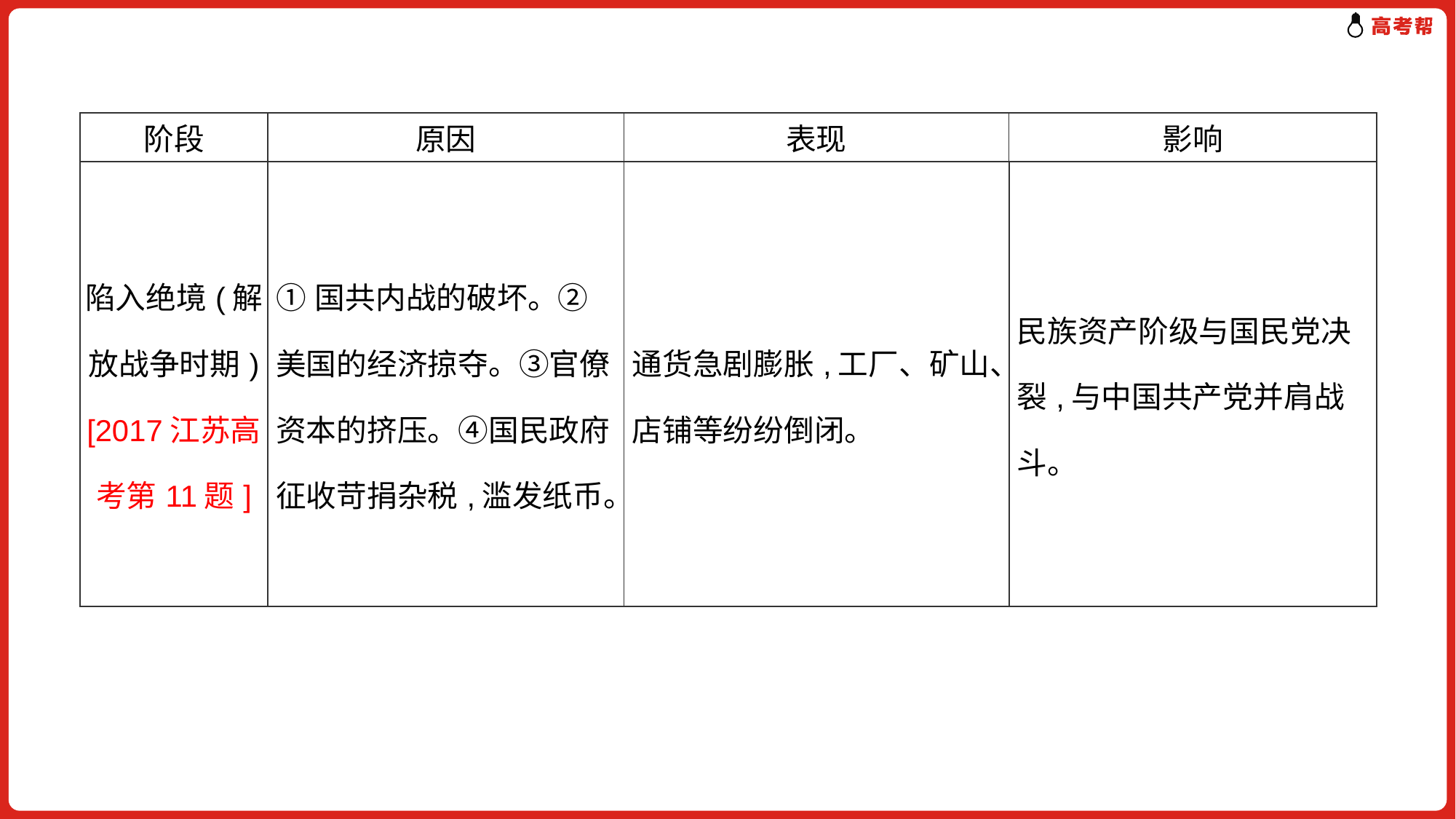

| 阶段 | 原因 | 表现 | 影响 |
| --- | --- | --- | --- |
| 陷入绝境(解放战争时期)[2017江苏高考第11题] | ①国共内战的破坏。②美国的经济掠夺。③官僚资本的挤压。④国民政府征收苛捐杂税,滥发纸币。 | 通货急剧膨胀,工厂、矿山、店铺等纷纷倒闭。 | 民族资产阶级与国民党决裂,与中国共产党并肩战斗。 |
| --- | --- | --- | --- |